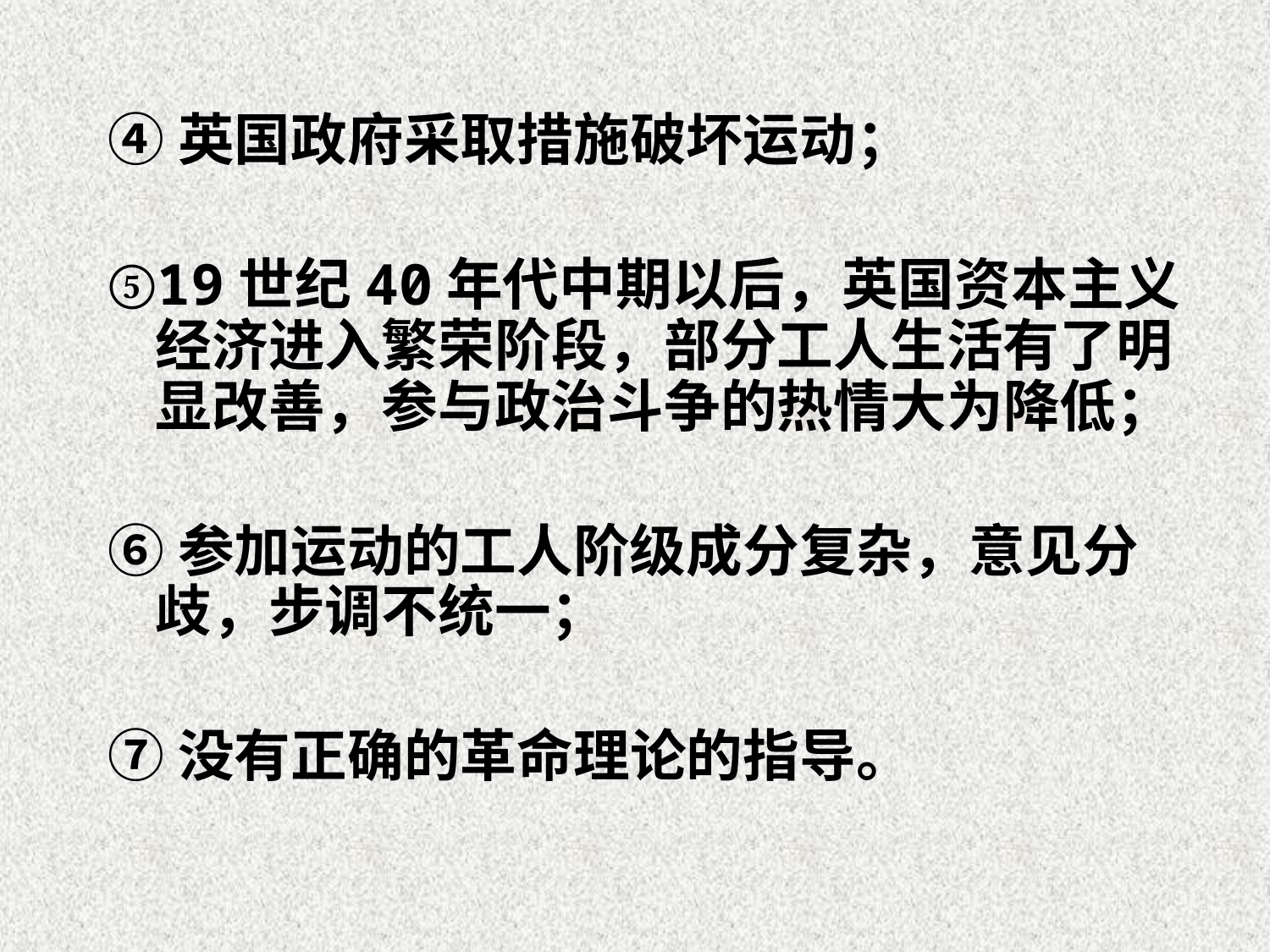

④英国政府采取措施破坏运动；

⑤19世纪40年代中期以后，英国资本主义经济进入繁荣阶段，部分工人生活有了明显改善，参与政治斗争的热情大为降低；

⑥参加运动的工人阶级成分复杂，意见分歧，步调不统一；

⑦没有正确的革命理论的指导。